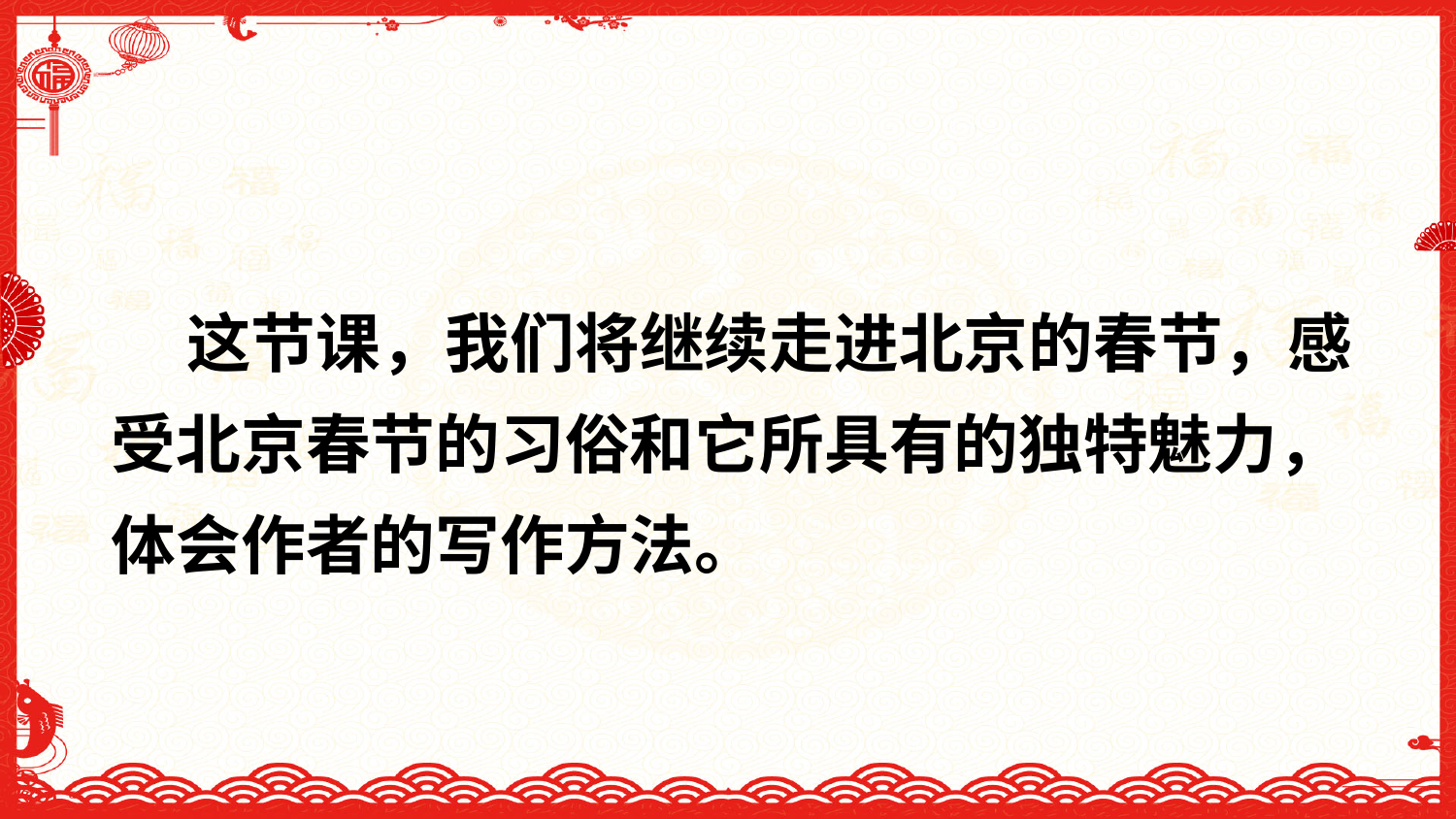

这节课，我们将继续走进北京的春节，感受北京春节的习俗和它所具有的独特魅力，体会作者的写作方法。